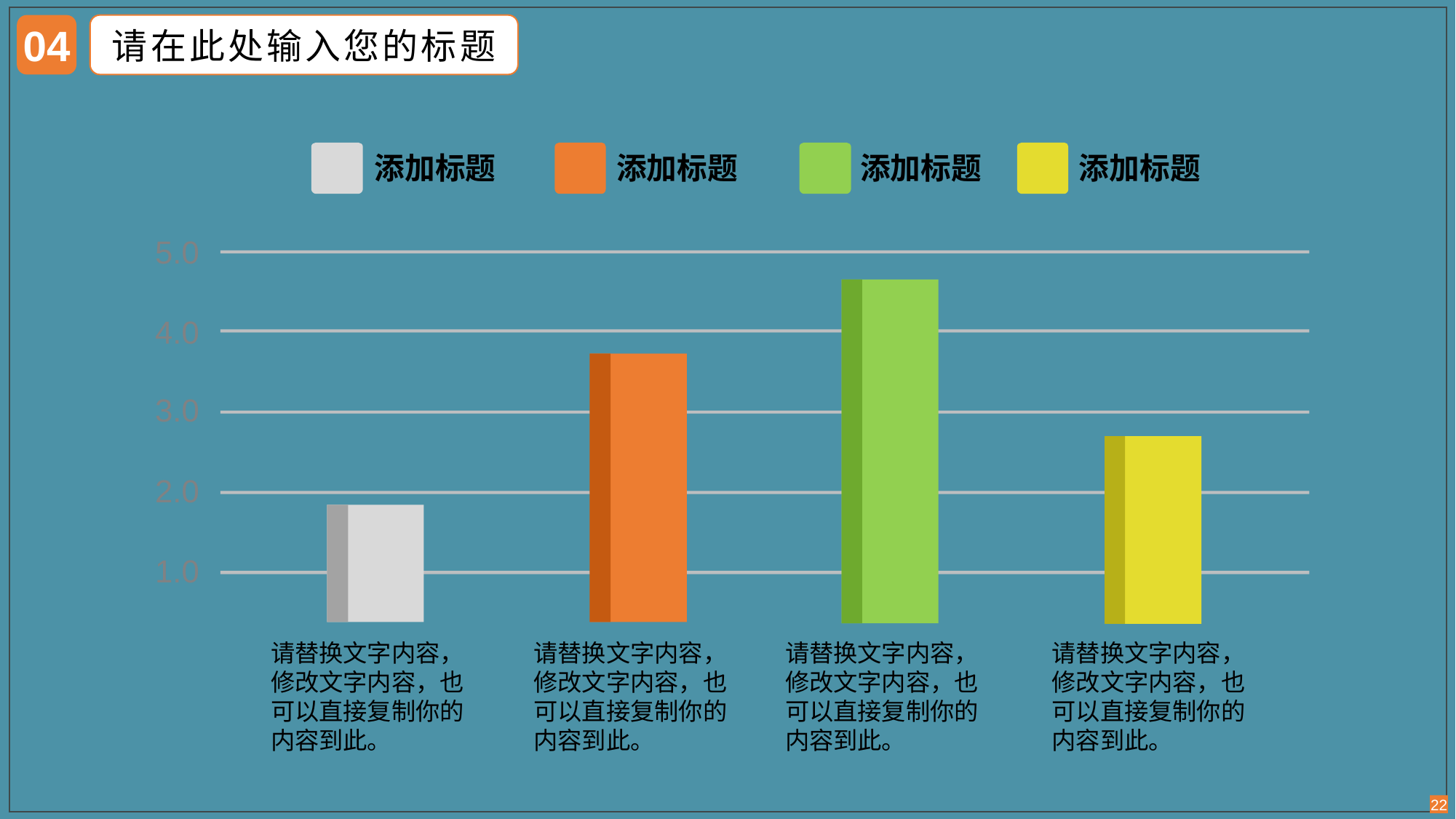

04
请在此处输入您的标题

添加标题
添加标题
添加标题
添加标题
5.0

4.0

3.0

2.0

1.0

请替换文字内容，修改文字内容，也可以直接复制你的内容到此。
请替换文字内容，修改文字内容，也可以直接复制你的内容到此。
请替换文字内容，修改文字内容，也可以直接复制你的内容到此。
请替换文字内容，修改文字内容，也可以直接复制你的内容到此。
22